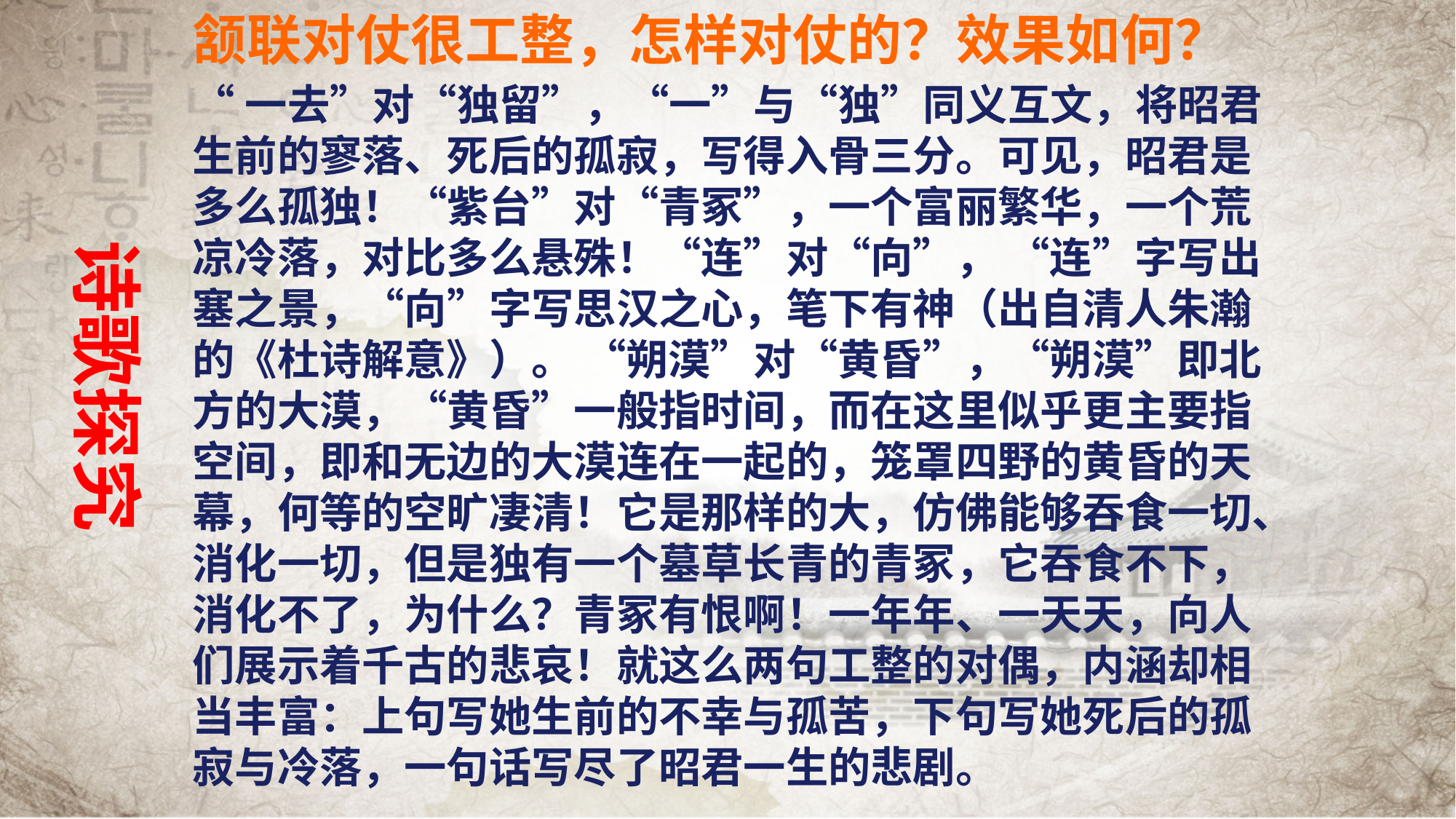

颔联对仗很工整，怎样对仗的？效果如何？
“一去”对“独留”，“一”与“独”同义互文，将昭君生前的寥落、死后的孤寂，写得入骨三分。可见，昭君是多么孤独！“紫台”对“青冢”，一个富丽繁华，一个荒凉冷落，对比多么悬殊！“连”对“向”， “连”字写出塞之景，“向”字写思汉之心，笔下有神（出自清人朱瀚的《杜诗解意》）。 “朔漠”对“黄昏”，“朔漠”即北方的大漠，“黄昏”一般指时间，而在这里似乎更主要指空间，即和无边的大漠连在一起的，笼罩四野的黄昏的天幕，何等的空旷凄清！它是那样的大，仿佛能够吞食一切、消化一切，但是独有一个墓草长青的青冢，它吞食不下，消化不了，为什么？青冢有恨啊！一年年、一天天，向人们展示着千古的悲哀！就这么两句工整的对偶，内涵却相当丰富：上句写她生前的不幸与孤苦，下句写她死后的孤寂与冷落，一句话写尽了昭君一生的悲剧。

诗歌探究